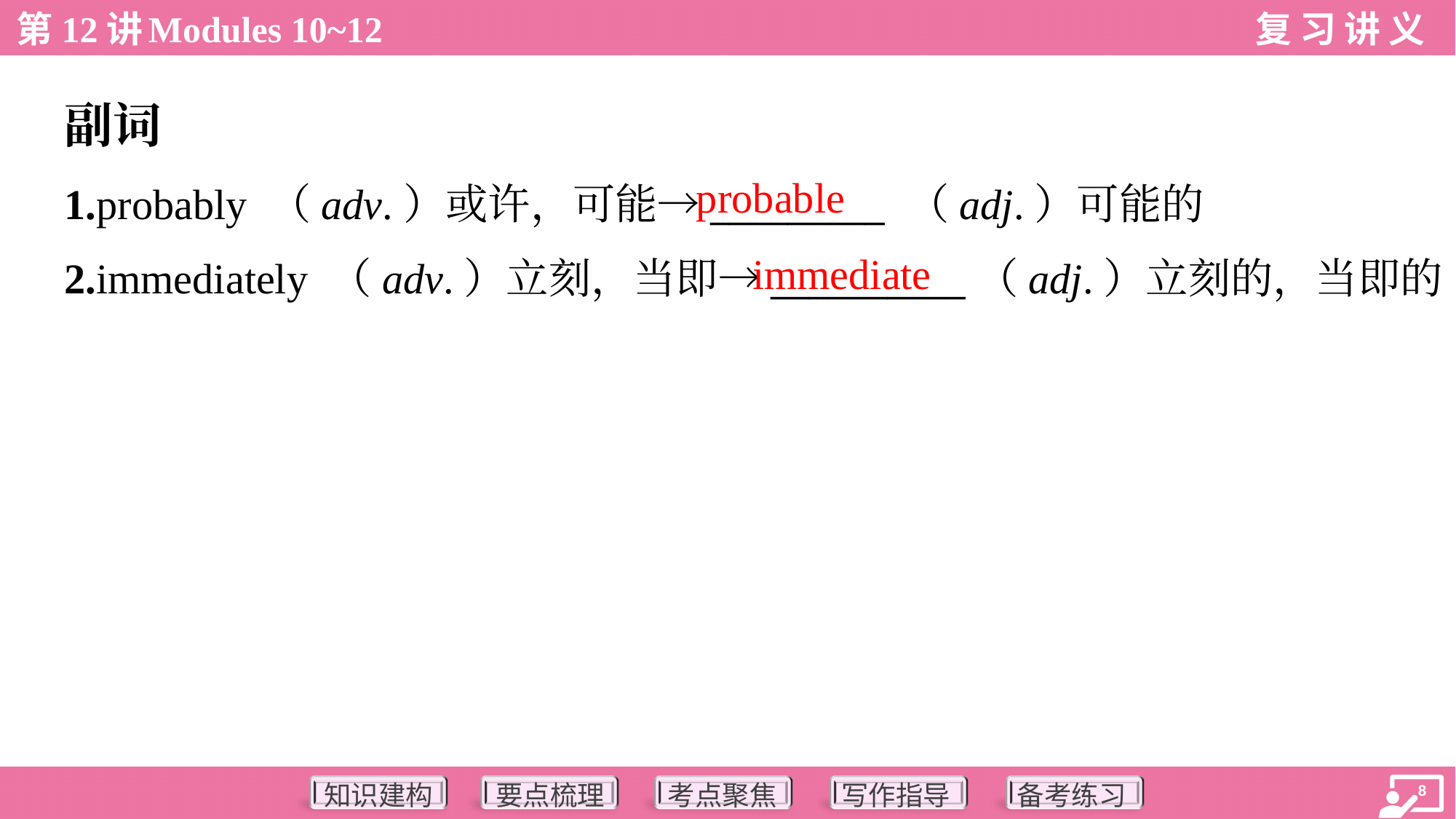

副词
probable
1.probably （adv.）或许，可能→_________ （adj.）可能的
2.immediately （adv.）立刻，当即→__________（adj.）立刻的，当即的
immediate